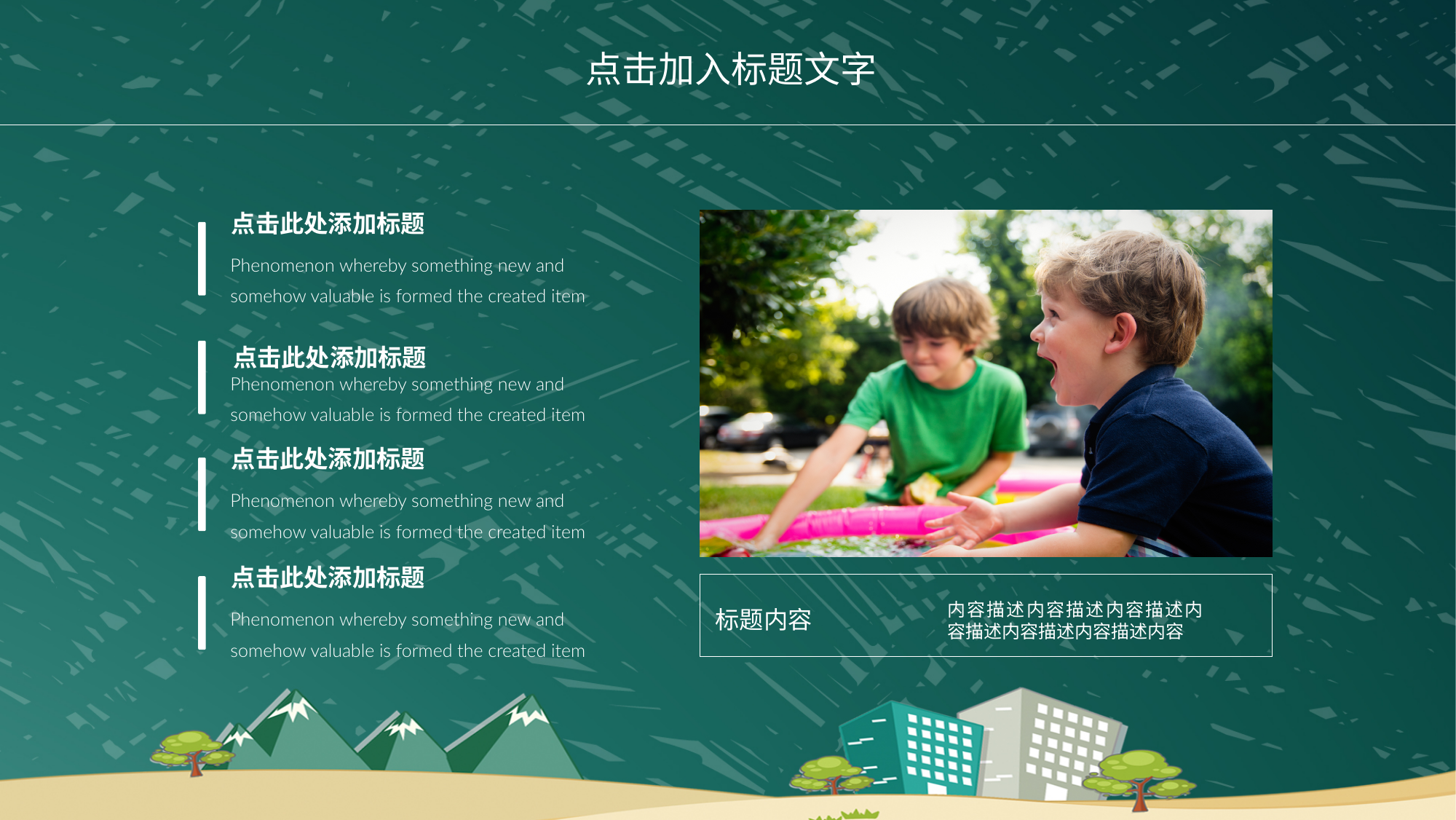

点击加入标题文字

点击此处添加标题

Phenomenon whereby something new and somehow valuable is formed the created item

Phenomenon whereby something new and somehow valuable is formed the created item
点击此处添加标题

Phenomenon whereby something new and somehow valuable is formed the created item
点击此处添加标题

Phenomenon whereby something new and somehow valuable is formed the created item
点击此处添加标题

内容描述内容描述内容描述内  容描述内容描述内容描述内容
标题内容